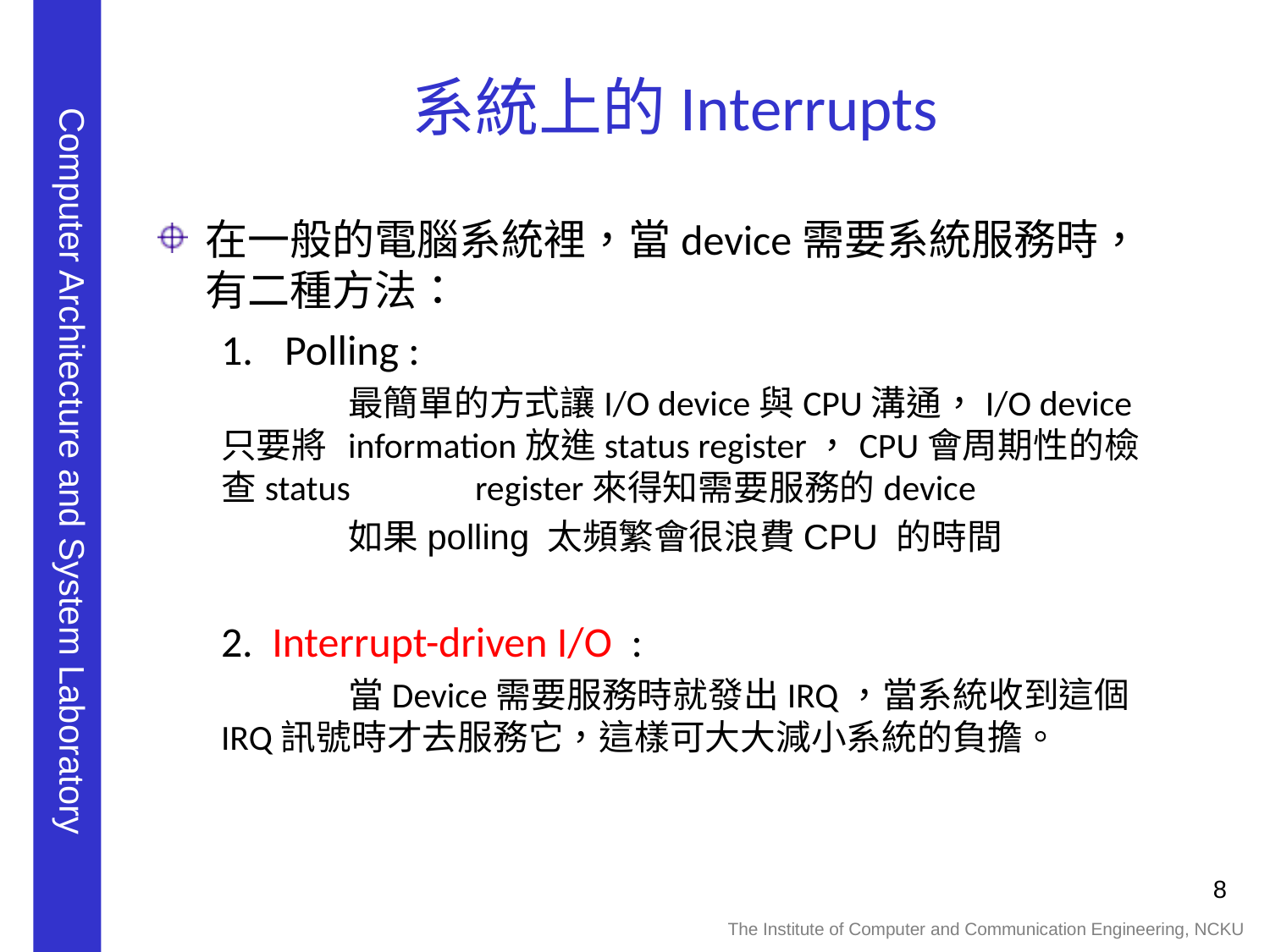

# 系統上的Interrupts
在一般的電腦系統裡，當device需要系統服務時，有二種方法：
Polling :
	最簡單的方式讓I/O device與CPU溝通，I/O device只要將	information放進status register，CPU會周期性的檢查status 	register來得知需要服務的device
	如果polling 太頻繁會很浪費CPU 的時間

2.  Interrupt-driven I/O  :
	當Device需要服務時就發出IRQ，當系統收到這個IRQ訊號時才去服務它，這樣可大大減小系統的負擔。

8